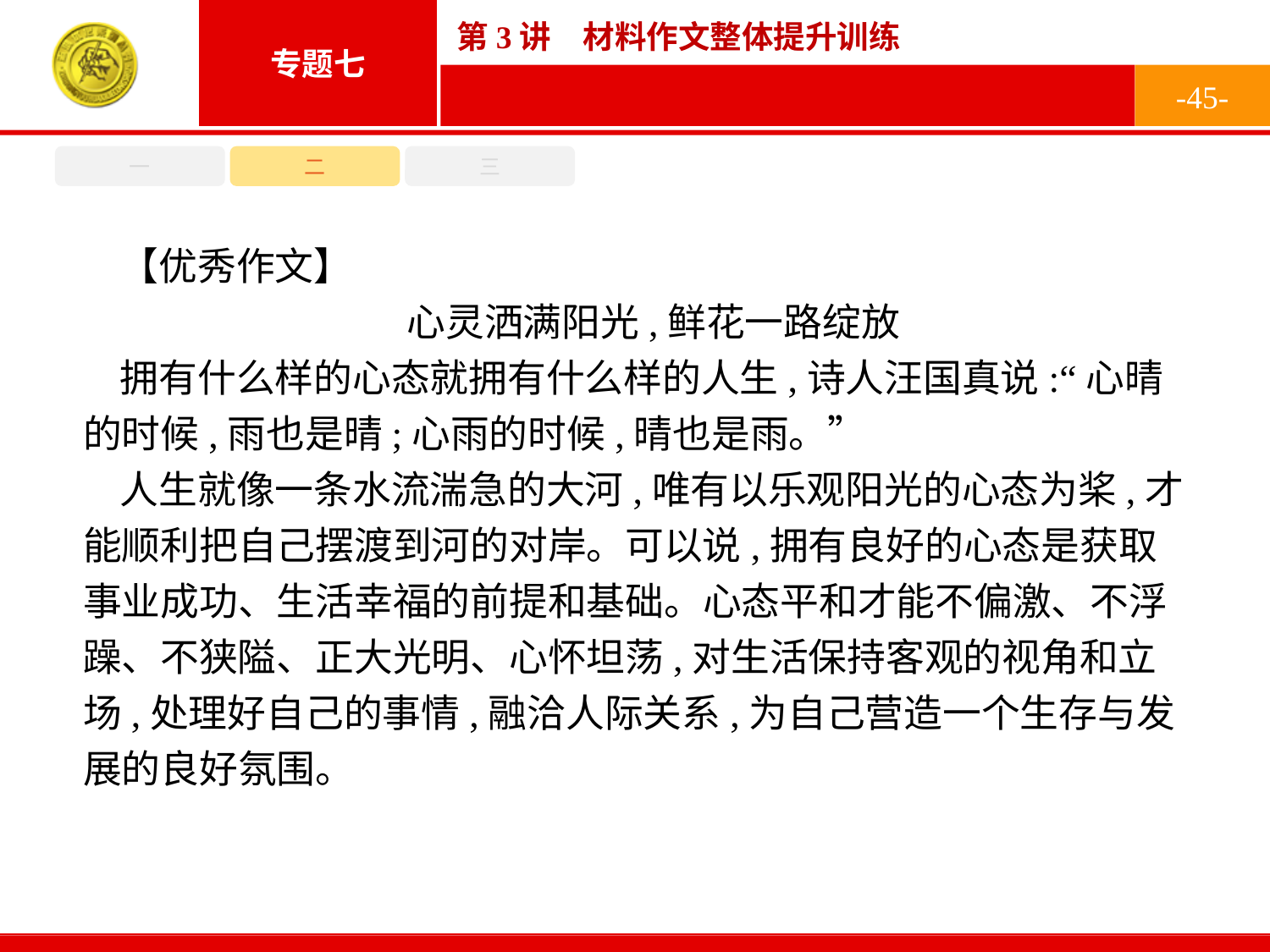

-45-
一
二
三
【优秀作文】
心灵洒满阳光,鲜花一路绽放
拥有什么样的心态就拥有什么样的人生,诗人汪国真说:“心晴的时候,雨也是晴;心雨的时候,晴也是雨。”
人生就像一条水流湍急的大河,唯有以乐观阳光的心态为桨,才能顺利把自己摆渡到河的对岸。可以说,拥有良好的心态是获取事业成功、生活幸福的前提和基础。心态平和才能不偏激、不浮躁、不狭隘、正大光明、心怀坦荡,对生活保持客观的视角和立场,处理好自己的事情,融洽人际关系,为自己营造一个生存与发展的良好氛围。